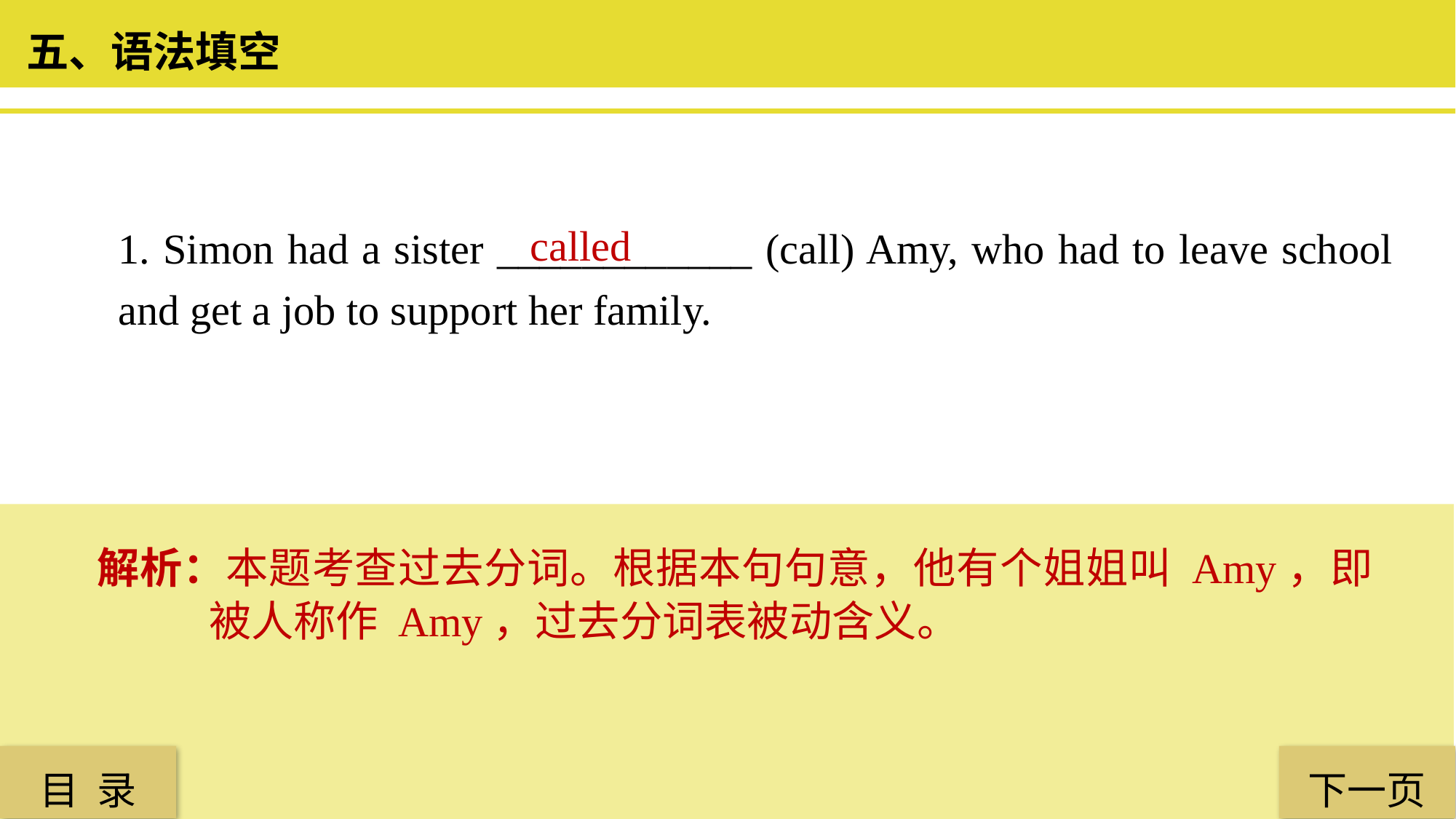

五、语法填空
1. Simon had a sister ____________ (call) Amy, who had to leave school and get a job to support her family.
 called
解析：本题考查过去分词。根据本句句意，他有个姐姐叫 Amy，即被人称作 Amy，过去分词表被动含义。